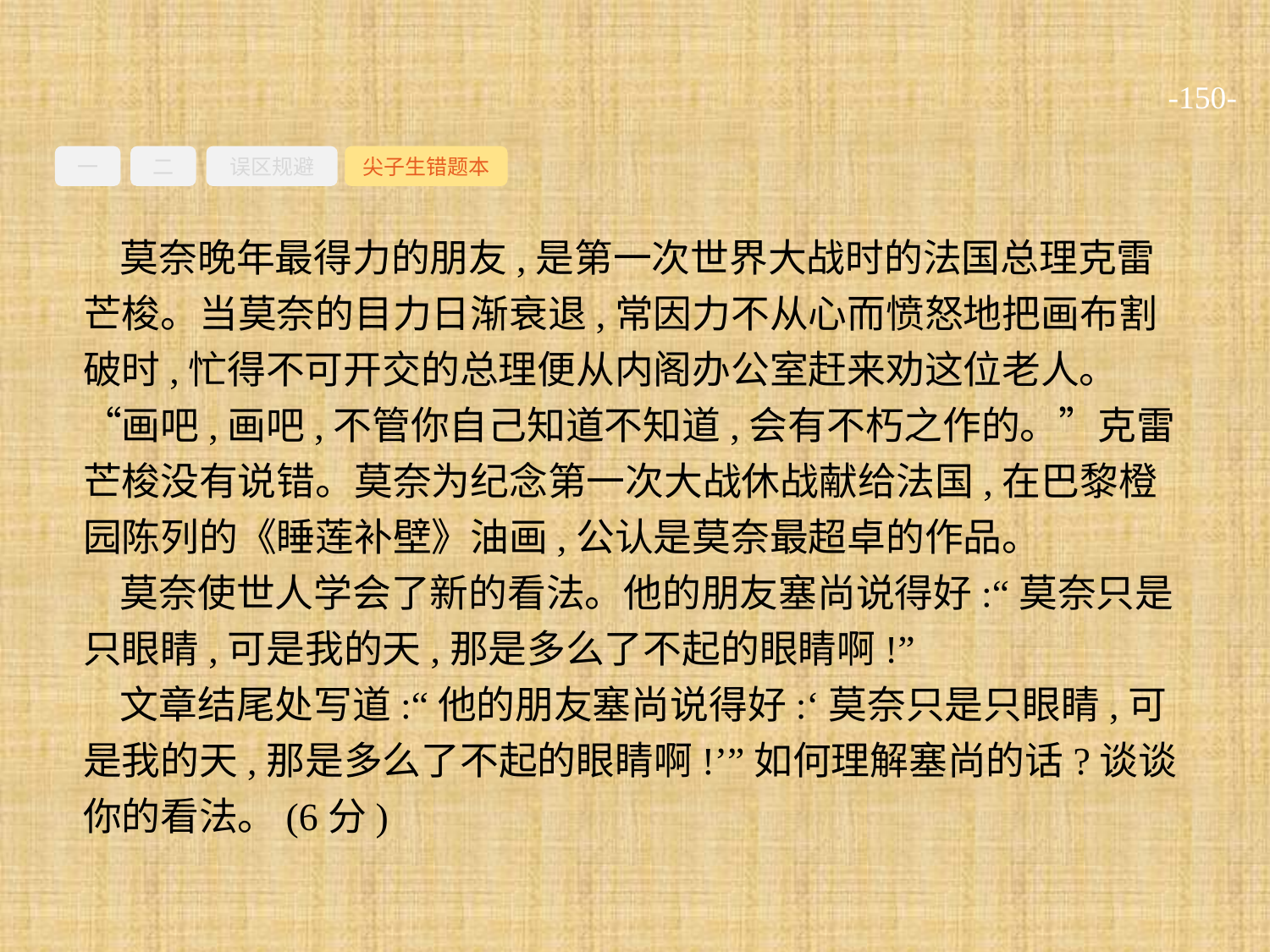

-150-
一
二
误区规避
尖子生错题本
莫奈晚年最得力的朋友,是第一次世界大战时的法国总理克雷芒梭。当莫奈的目力日渐衰退,常因力不从心而愤怒地把画布割破时,忙得不可开交的总理便从内阁办公室赶来劝这位老人。“画吧,画吧,不管你自己知道不知道,会有不朽之作的。”克雷芒梭没有说错。莫奈为纪念第一次大战休战献给法国,在巴黎橙园陈列的《睡莲补壁》油画,公认是莫奈最超卓的作品。
莫奈使世人学会了新的看法。他的朋友塞尚说得好:“莫奈只是只眼睛,可是我的天,那是多么了不起的眼睛啊!”
文章结尾处写道:“他的朋友塞尚说得好:‘莫奈只是只眼睛,可是我的天,那是多么了不起的眼睛啊!’”如何理解塞尚的话?谈谈你的看法。(6分)